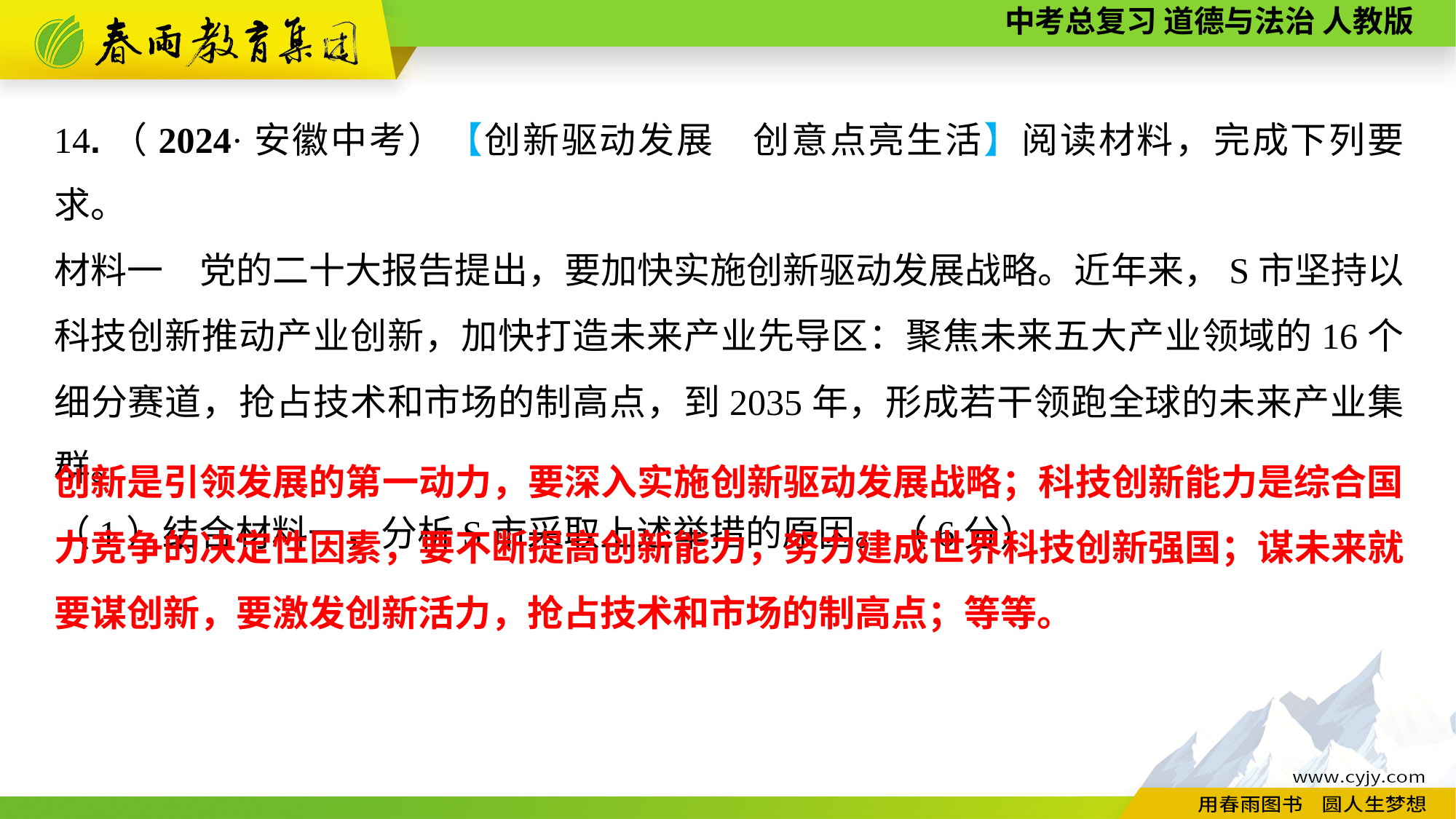

14.（2024·安徽中考）【创新驱动发展　创意点亮生活】阅读材料，完成下列要求。
材料一　党的二十大报告提出，要加快实施创新驱动发展战略。近年来，S市坚持以科技创新推动产业创新，加快打造未来产业先导区：聚焦未来五大产业领域的16个细分赛道，抢占技术和市场的制高点，到2035年，形成若干领跑全球的未来产业集群。
（1）结合材料一，分析S市采取上述举措的原因。（6分）
创新是引领发展的第一动力，要深入实施创新驱动发展战略；科技创新能力是综合国力竞争的决定性因素，要不断提高创新能力，努力建成世界科技创新强国；谋未来就要谋创新，要激发创新活力，抢占技术和市场的制高点；等等。